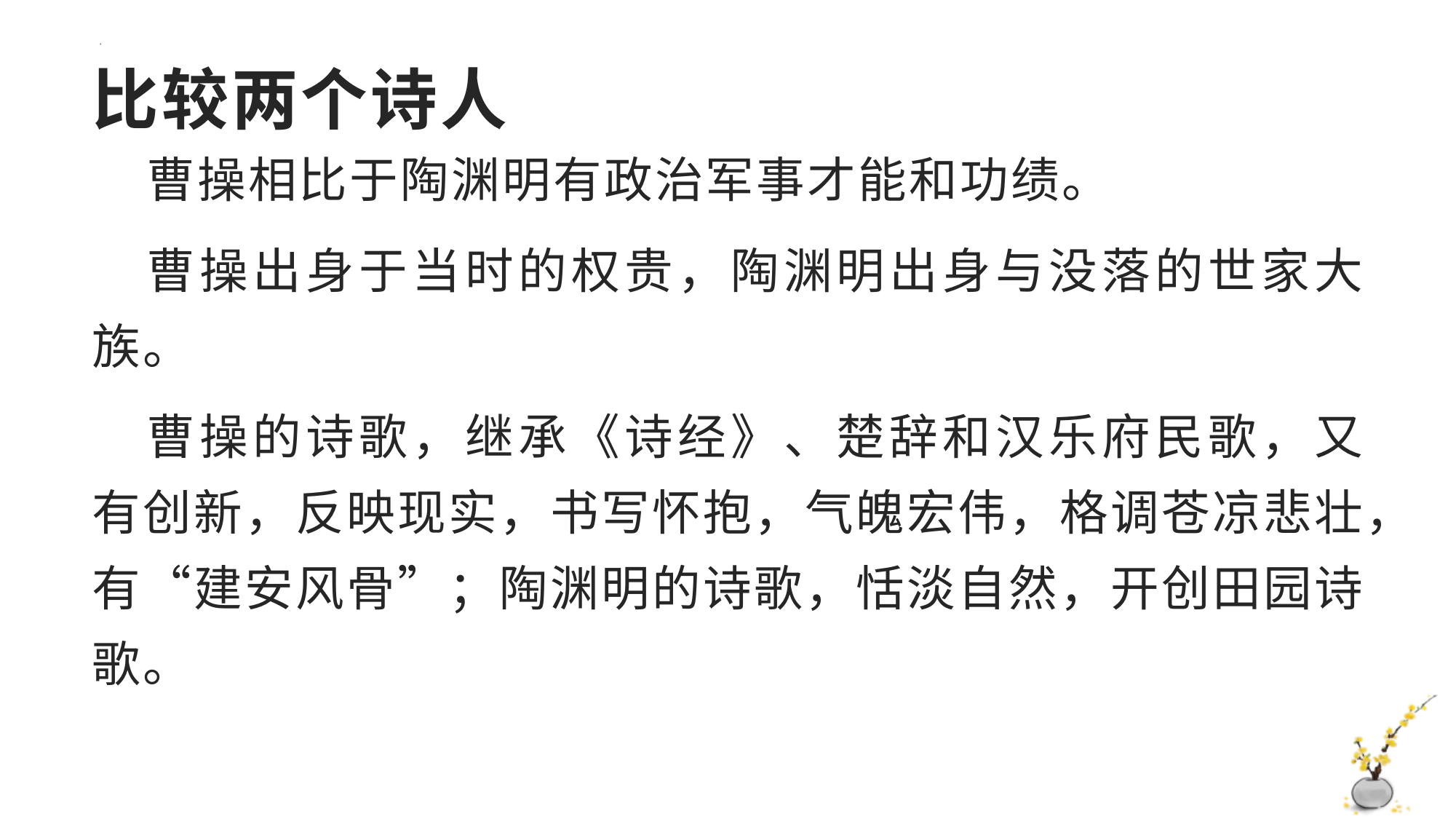

# 比较两个诗人
曹操相比于陶渊明有政治军事才能和功绩。
曹操出身于当时的权贵，陶渊明出身与没落的世家大族。
曹操的诗歌，继承《诗经》、楚辞和汉乐府民歌，又有创新，反映现实，书写怀抱，气魄宏伟，格调苍凉悲壮，有“建安风骨”；陶渊明的诗歌，恬淡自然，开创田园诗歌。